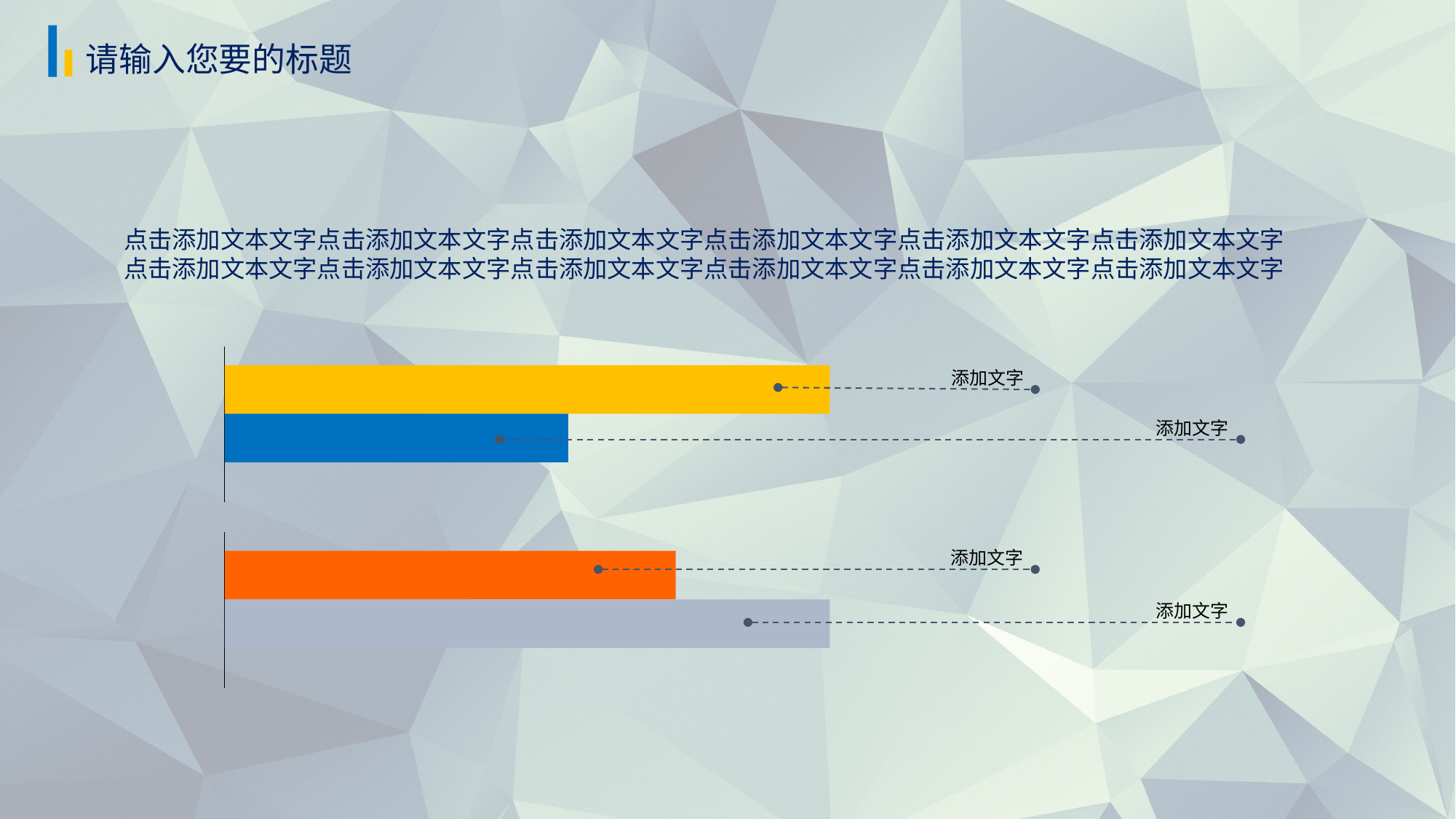

请输入您要的标题

点击添加文本文字点击添加文本文字点击添加文本文字点击添加文本文字点击添加文本文字点击添加文本文字点击添加文本文字点击添加文本文字点击添加文本文字点击添加文本文字点击添加文本文字点击添加文本文字
添加文字

添加文字

添加文字

添加文字